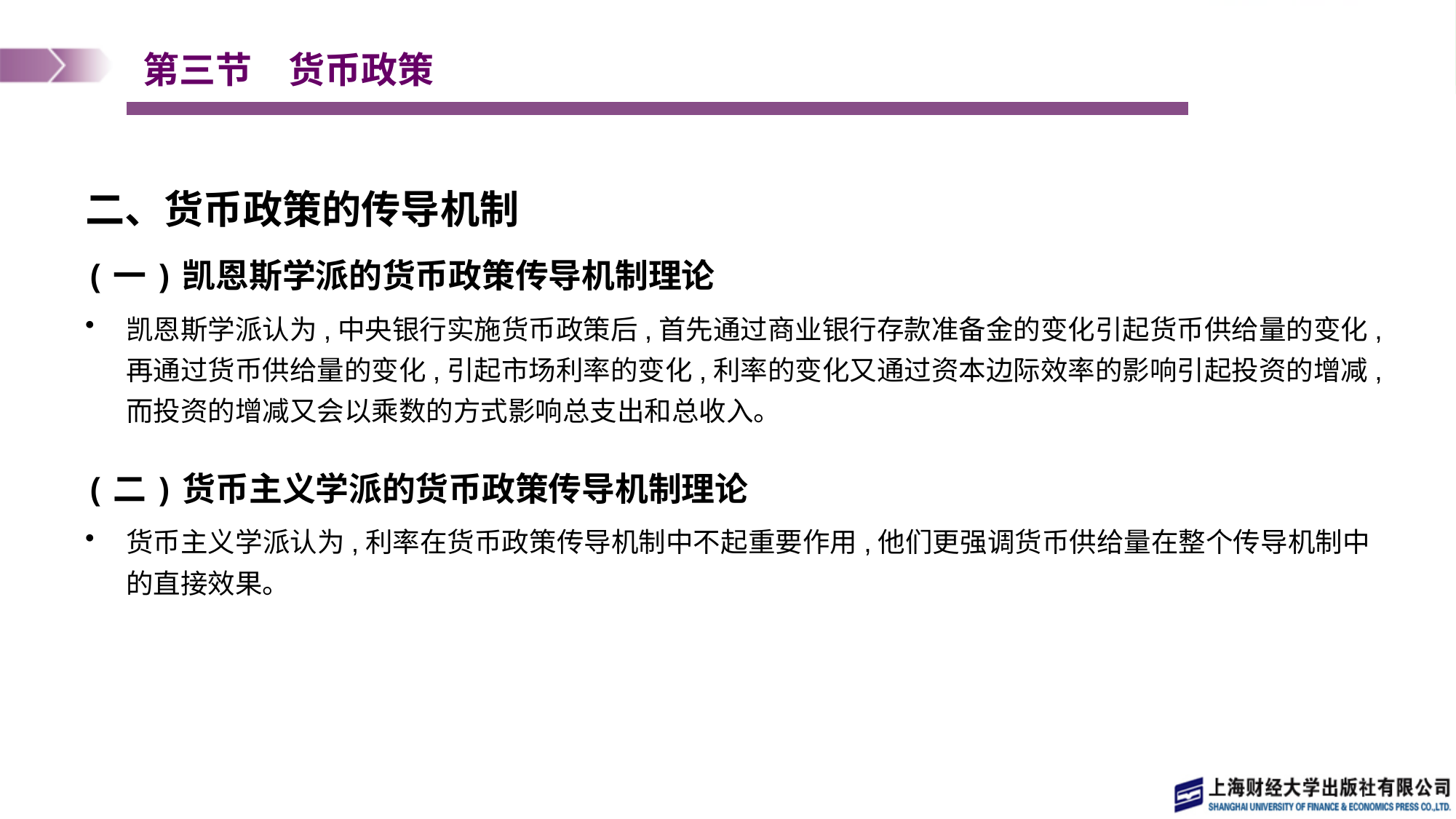

# 第三节　货币政策
二、货币政策的传导机制
(一)凯恩斯学派的货币政策传导机制理论
凯恩斯学派认为,中央银行实施货币政策后,首先通过商业银行存款准备金的变化引起货币供给量的变化,再通过货币供给量的变化,引起市场利率的变化,利率的变化又通过资本边际效率的影响引起投资的增减,而投资的增减又会以乘数的方式影响总支出和总收入。
(二)货币主义学派的货币政策传导机制理论
货币主义学派认为,利率在货币政策传导机制中不起重要作用,他们更强调货币供给量在整个传导机制中的直接效果。